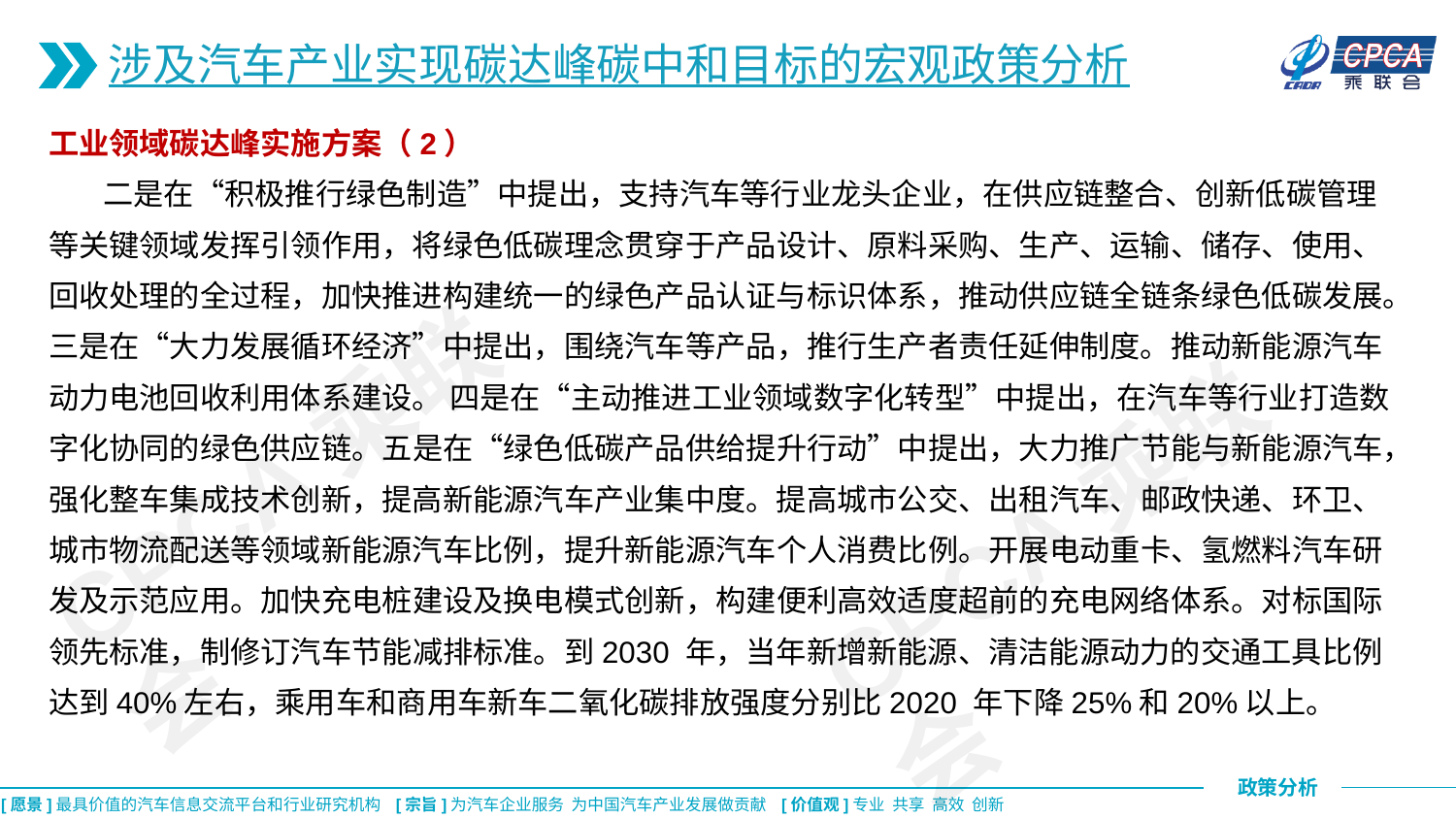

涉及汽车产业实现碳达峰碳中和目标的宏观政策分析
工业领域碳达峰实施方案（2）
       二是在“积极推行绿色制造”中提出，支持汽车等行业龙头企业，在供应链整合、创新低碳管理等关键领域发挥引领作用，将绿色低碳理念贯穿于产品设计、原料采购、生产、运输、储存、使用、回收处理的全过程，加快推进构建统一的绿色产品认证与标识体系，推动供应链全链条绿色低碳发展。三是在“大力发展循环经济”中提出，围绕汽车等产品，推行生产者责任延伸制度。推动新能源汽车动力电池回收利用体系建设。 四是在“主动推进工业领域数字化转型”中提出，在汽车等行业打造数字化协同的绿色供应链。五是在“绿色低碳产品供给提升行动”中提出，大力推广节能与新能源汽车，强化整车集成技术创新，提高新能源汽车产业集中度。提高城市公交、出租汽车、邮政快递、环卫、城市物流配送等领域新能源汽车比例，提升新能源汽车个人消费比例。开展电动重卡、氢燃料汽车研发及示范应用。加快充电桩建设及换电模式创新，构建便利高效适度超前的充电网络体系。对标国际领先标准，制修订汽车节能减排标准。到2030 年，当年新增新能源、清洁能源动力的交通工具比例达到40%左右，乘用车和商用车新车二氧化碳排放强度分别比2020 年下降25%和20%以上。
CPCA乘联会
CPCA乘联会